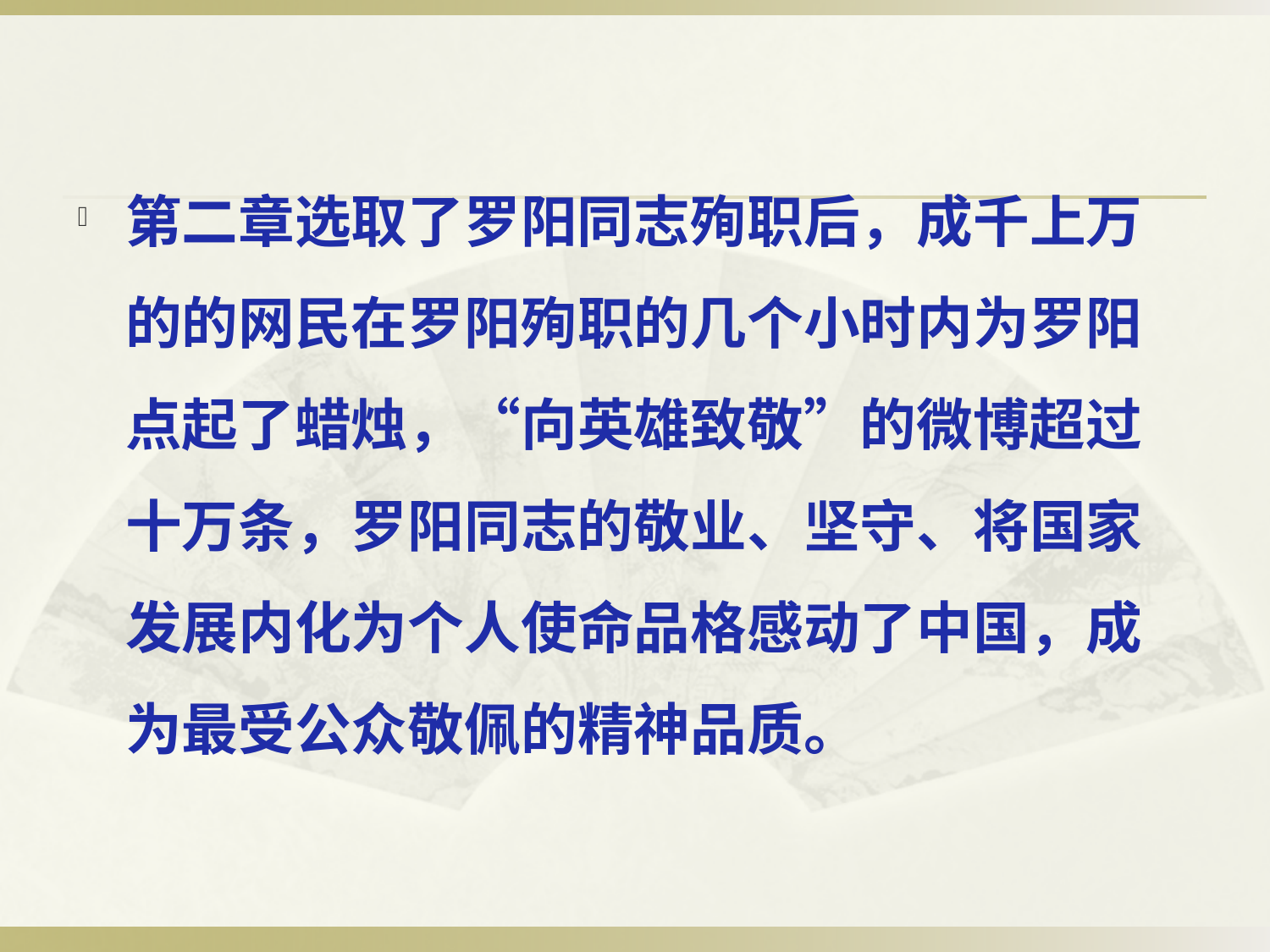

第二章选取了罗阳同志殉职后，成千上万的的网民在罗阳殉职的几个小时内为罗阳点起了蜡烛，“向英雄致敬”的微博超过十万条，罗阳同志的敬业、坚守、将国家发展内化为个人使命品格感动了中国，成为最受公众敬佩的精神品质。